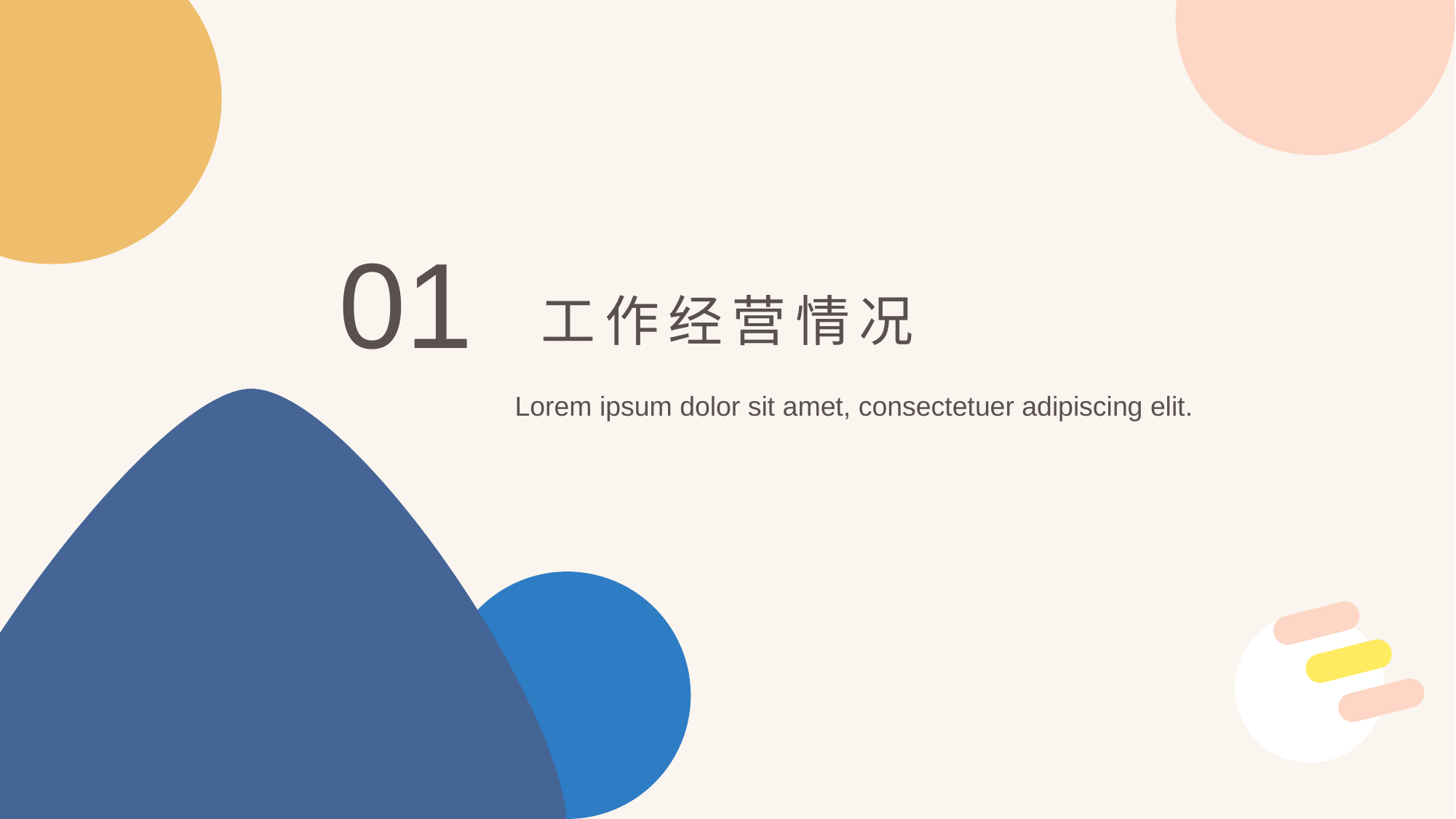

01
工作经营情况
Lorem ipsum dolor sit amet, consectetuer adipiscing elit.